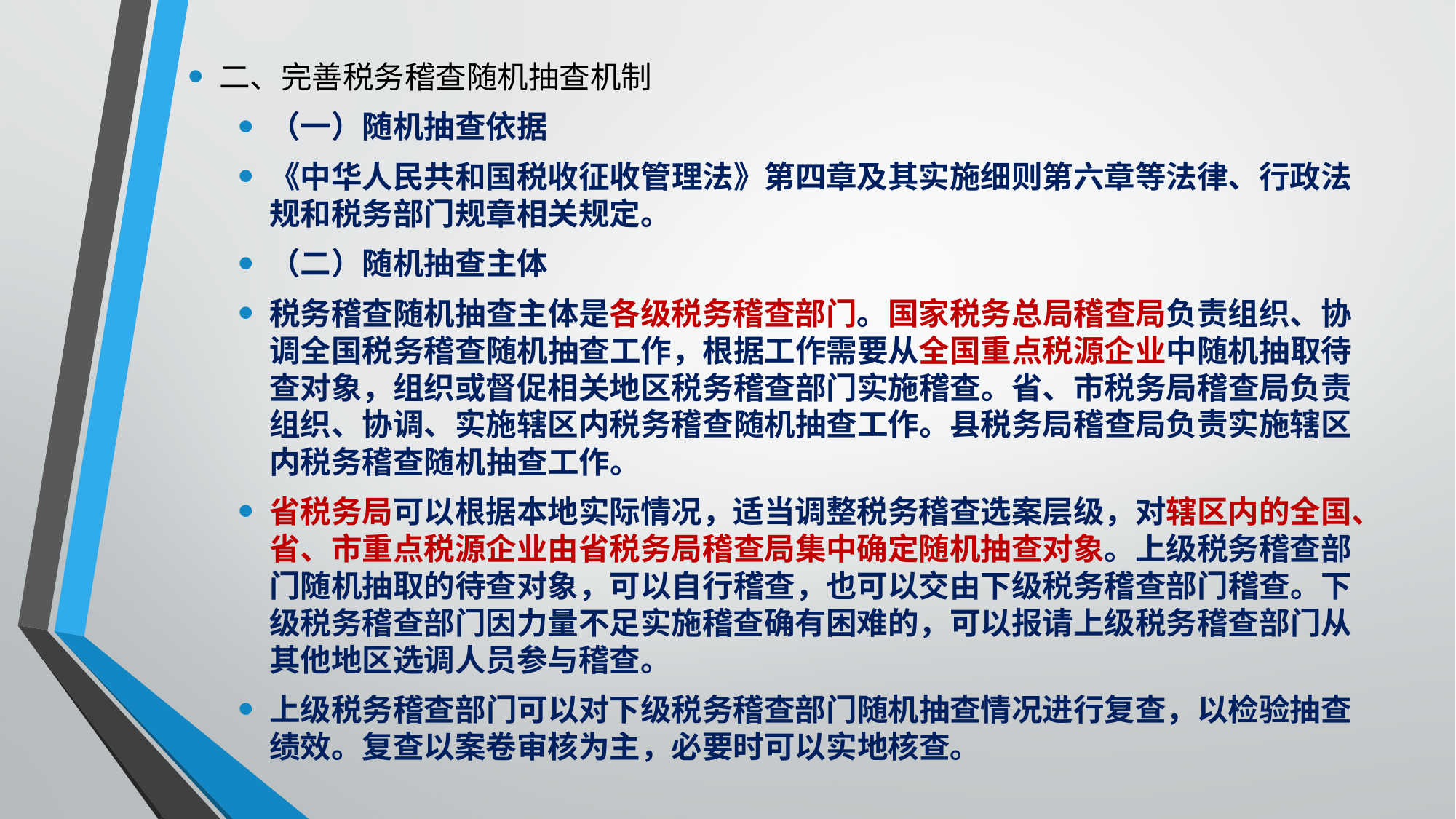

二、完善税务稽查随机抽查机制
（一）随机抽查依据
《中华人民共和国税收征收管理法》第四章及其实施细则第六章等法律、行政法规和税务部门规章相关规定。
（二）随机抽查主体
税务稽查随机抽查主体是各级税务稽查部门。国家税务总局稽查局负责组织、协调全国税务稽查随机抽查工作，根据工作需要从全国重点税源企业中随机抽取待查对象，组织或督促相关地区税务稽查部门实施稽查。省、市税务局稽查局负责组织、协调、实施辖区内税务稽查随机抽查工作。县税务局稽查局负责实施辖区内税务稽查随机抽查工作。
省税务局可以根据本地实际情况，适当调整税务稽查选案层级，对辖区内的全国、省、市重点税源企业由省税务局稽查局集中确定随机抽查对象。上级税务稽查部门随机抽取的待查对象，可以自行稽查，也可以交由下级税务稽查部门稽查。下级税务稽查部门因力量不足实施稽查确有困难的，可以报请上级税务稽查部门从其他地区选调人员参与稽查。
上级税务稽查部门可以对下级税务稽查部门随机抽查情况进行复查，以检验抽查绩效。复查以案卷审核为主，必要时可以实地核查。